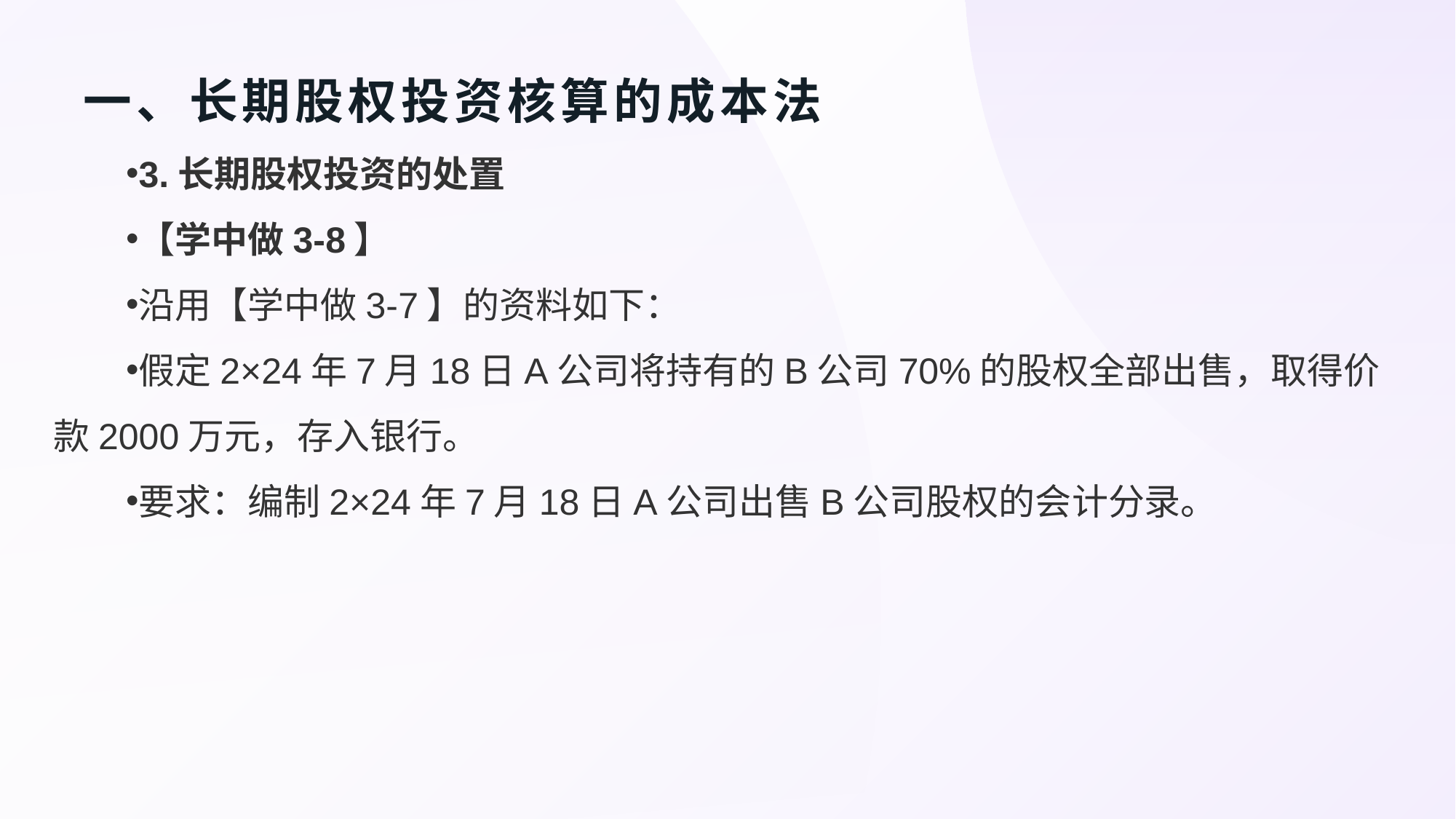

# 一、长期股权投资核算的成本法
3.长期股权投资的处置
【学中做3-8】
沿用【学中做3-7】的资料如下：
假定2×24年7月18日A公司将持有的B公司70%的股权全部出售，取得价款2000万元，存入银行。
要求：编制2×24年7月18日A公司出售B公司股权的会计分录。